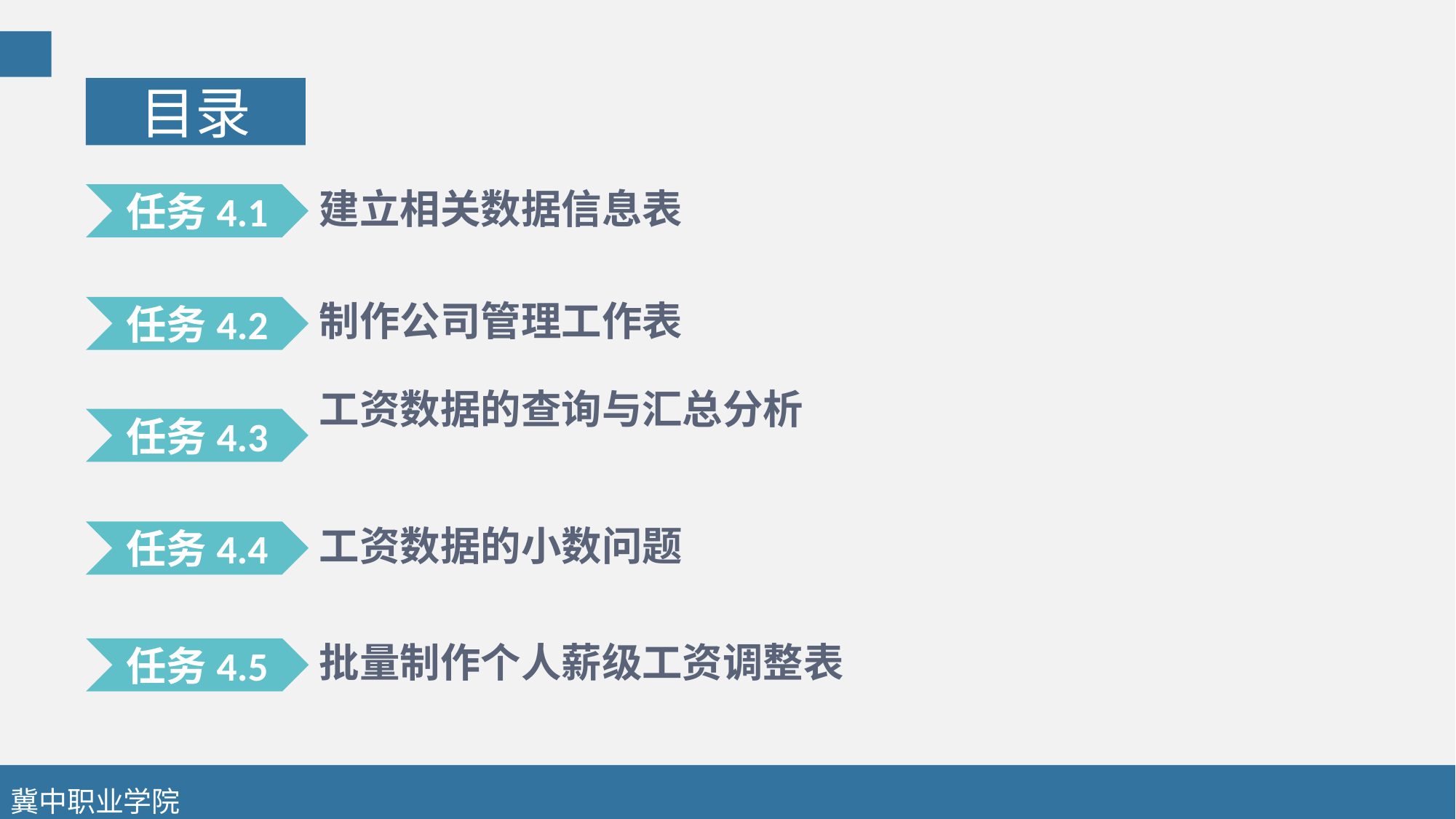

目录
建立相关数据信息表
任务4.1
制作公司管理工作表
任务4.2
工资数据的查询与汇总分析
任务4.3
工资数据的小数问题
任务4.4
批量制作个人薪级工资调整表
任务4.5
冀中职业学院